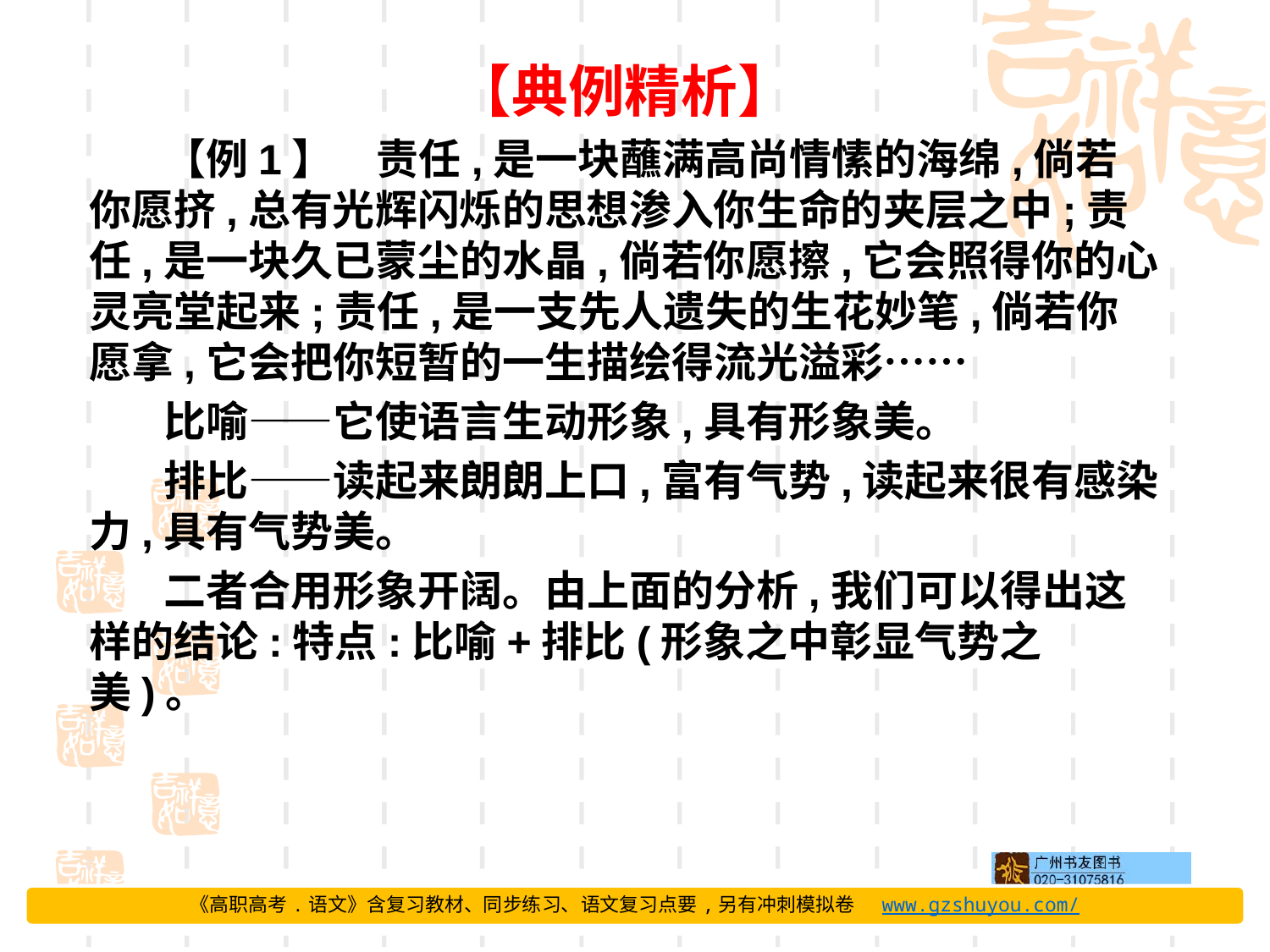

【典例精析】
【例1】　责任,是一块蘸满高尚情愫的海绵,倘若你愿挤,总有光辉闪烁的思想渗入你生命的夹层之中;责任,是一块久已蒙尘的水晶,倘若你愿擦,它会照得你的心灵亮堂起来;责任,是一支先人遗失的生花妙笔,倘若你愿拿,它会把你短暂的一生描绘得流光溢彩……
比喻——它使语言生动形象,具有形象美。
排比——读起来朗朗上口,富有气势,读起来很有感染力,具有气势美。
二者合用形象开阔。由上面的分析,我们可以得出这样的结论:特点:比喻+排比(形象之中彰显气势之美)。